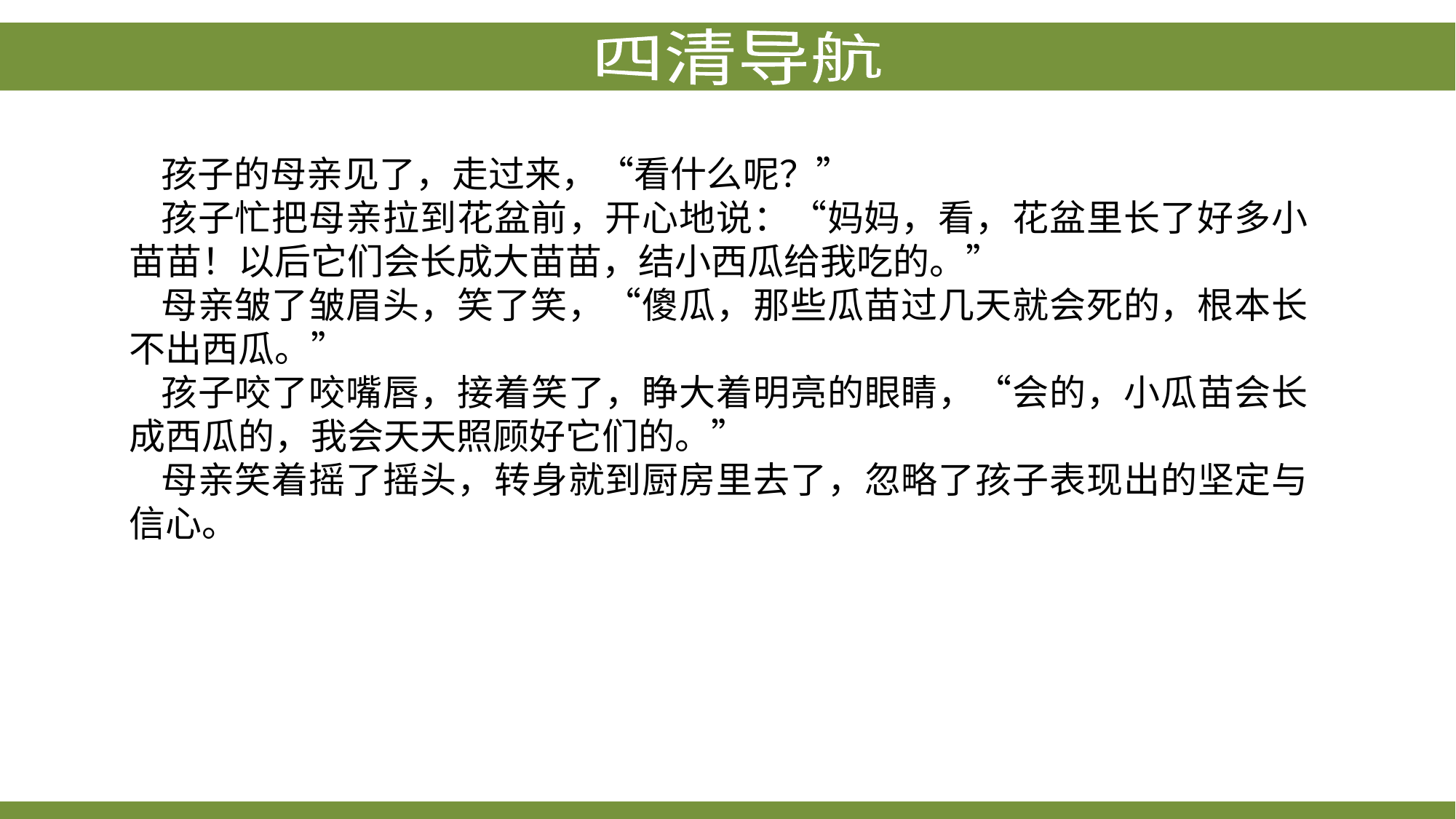

孩子的母亲见了，走过来，“看什么呢？”
孩子忙把母亲拉到花盆前，开心地说：“妈妈，看，花盆里长了好多小苗苗！以后它们会长成大苗苗，结小西瓜给我吃的。”
母亲皱了皱眉头，笑了笑，“傻瓜，那些瓜苗过几天就会死的，根本长不出西瓜。”
孩子咬了咬嘴唇，接着笑了，睁大着明亮的眼睛，“会的，小瓜苗会长成西瓜的，我会天天照顾好它们的。”
母亲笑着摇了摇头，转身就到厨房里去了，忽略了孩子表现出的坚定与信心。